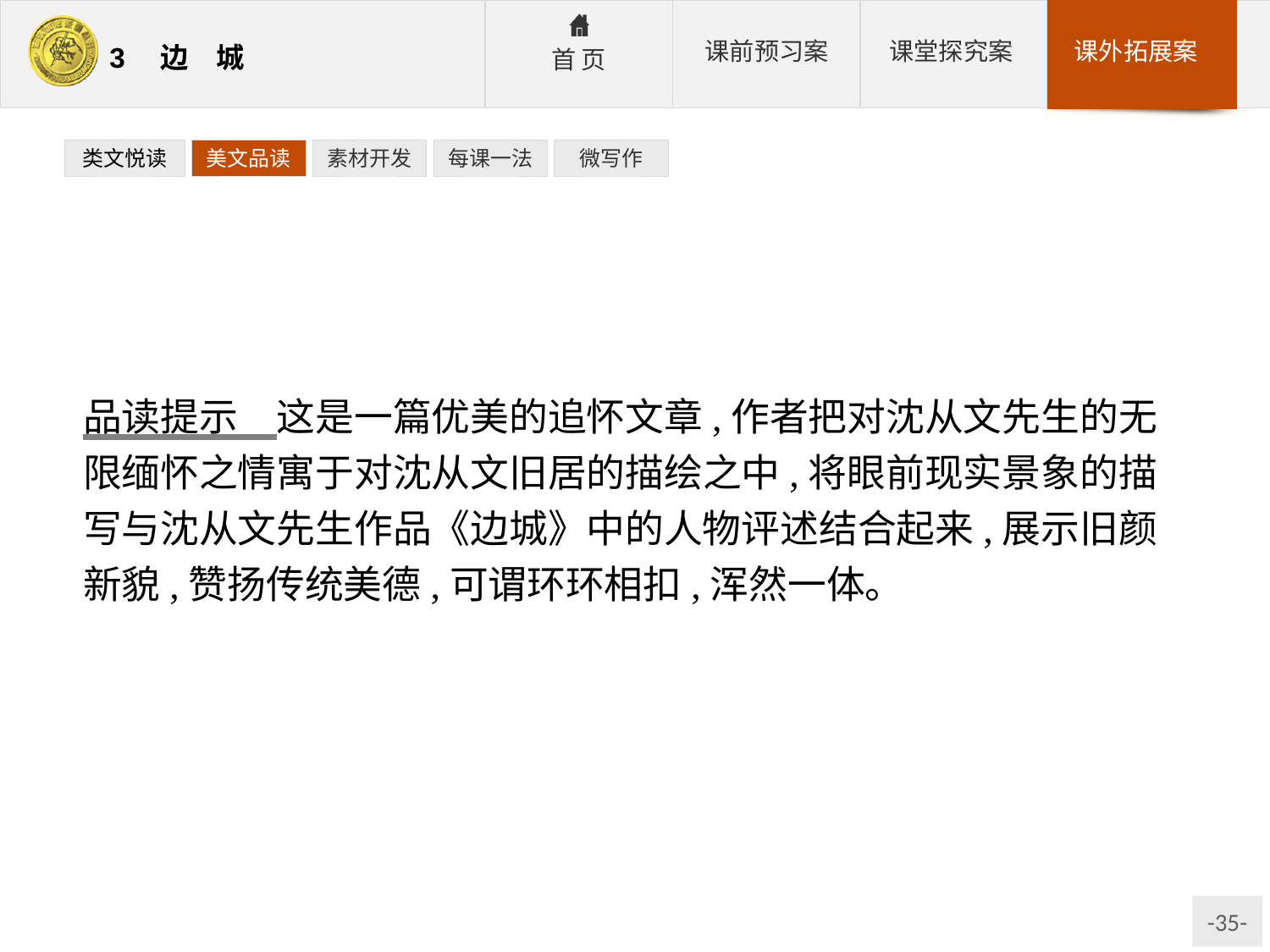

类文悦读
美文品读
素材开发
每课一法
微写作
品读提示　这是一篇优美的追怀文章,作者把对沈从文先生的无限缅怀之情寓于对沈从文旧居的描绘之中,将眼前现实景象的描写与沈从文先生作品《边城》中的人物评述结合起来,展示旧颜新貌,赞扬传统美德,可谓环环相扣,浑然一体。